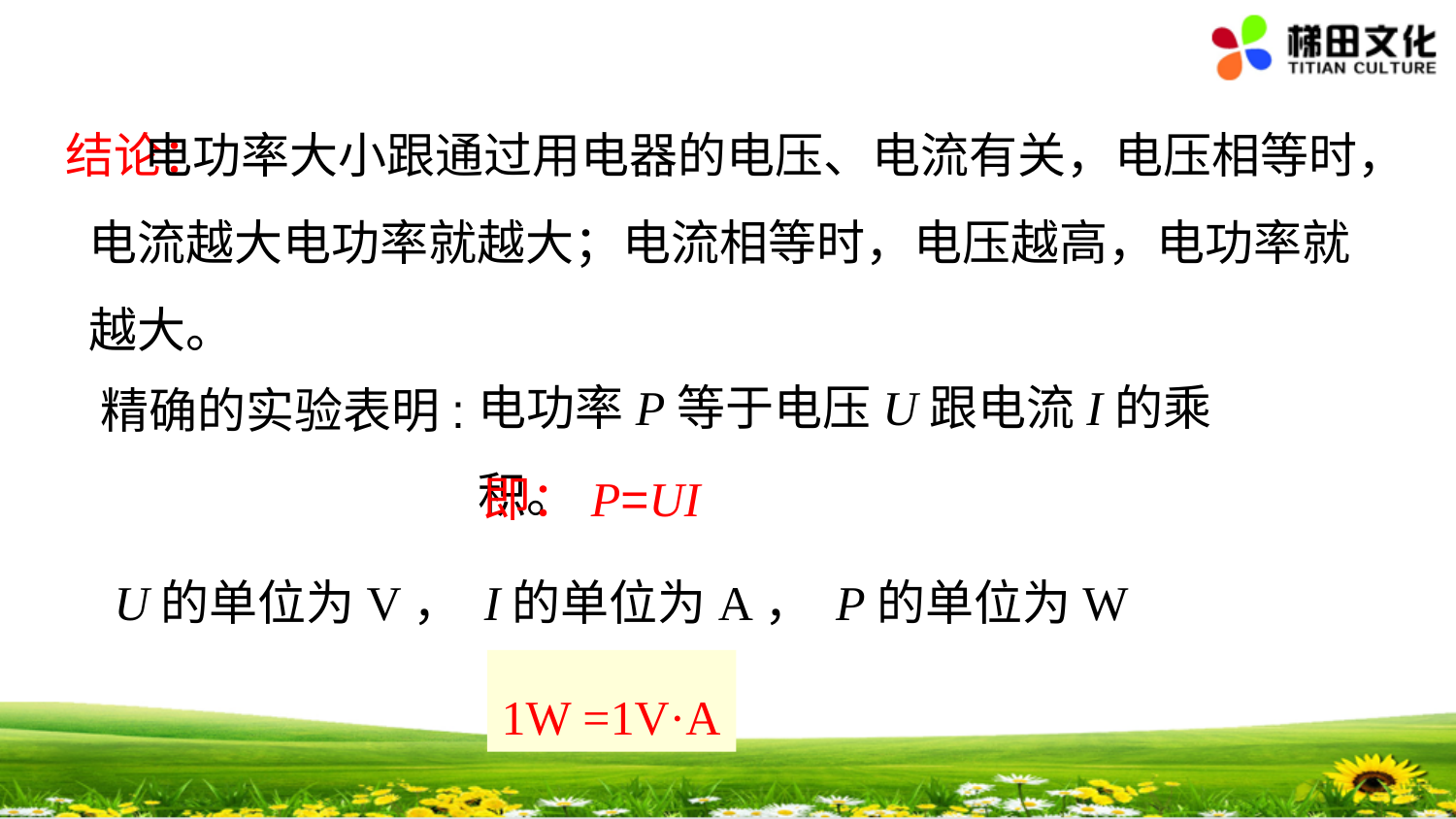

结论：
    电功率大小跟通过用电器的电压、电流有关，电压相等时，电流越大电功率就越大；电流相等时，电压越高，电功率就越大。
电功率P等于电压U跟电流I的乘积。
精确的实验表明:
即：P=UI
U的单位为V， I的单位为A， P的单位为W
1W =1V·A